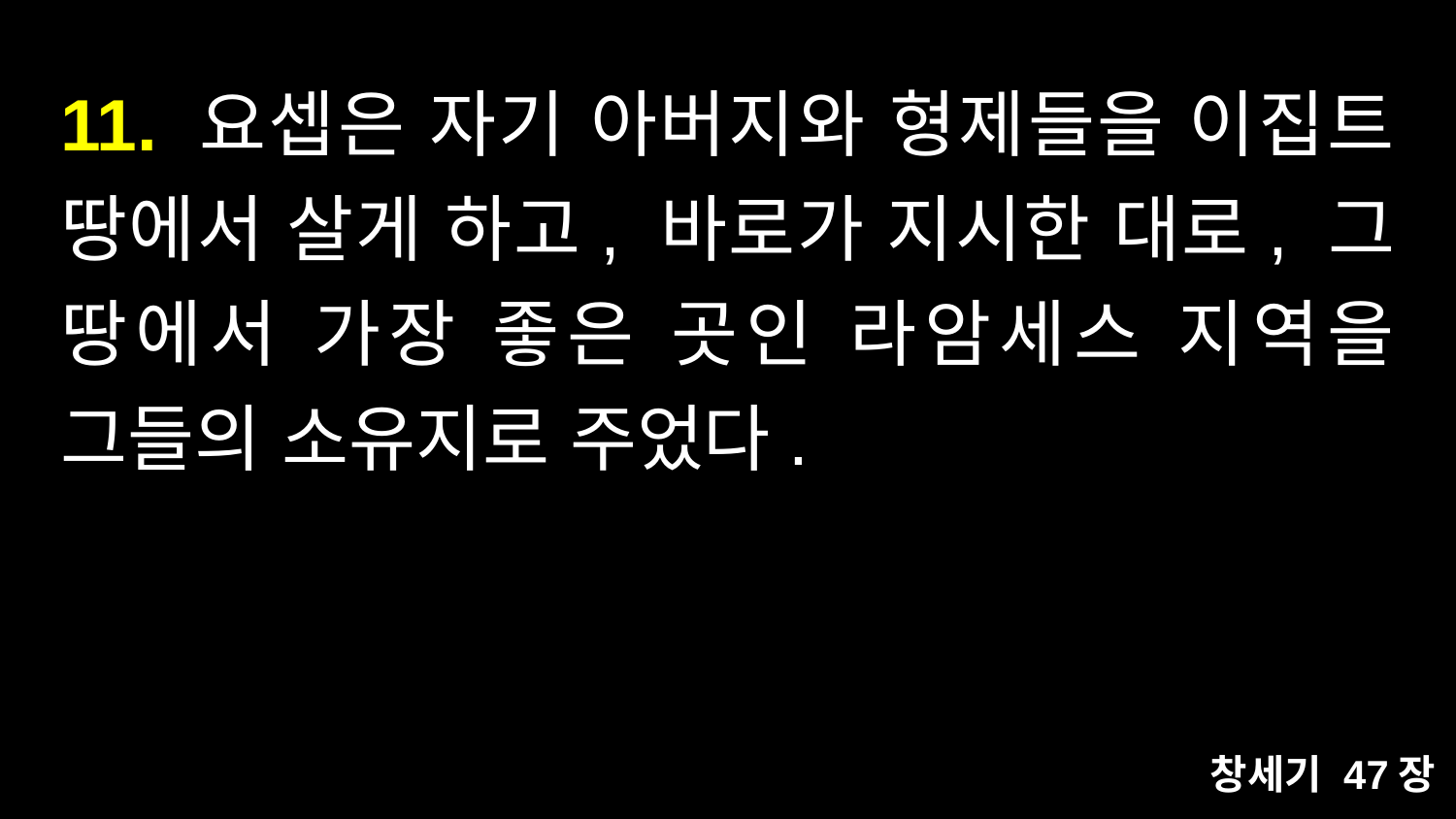

# 11. 요셉은 자기 아버지와 형제들을 이집트 땅에서 살게 하고, 바로가 지시한 대로, 그 땅에서 가장 좋은 곳인 라암세스 지역을 그들의 소유지로 주었다.
창세기 47장